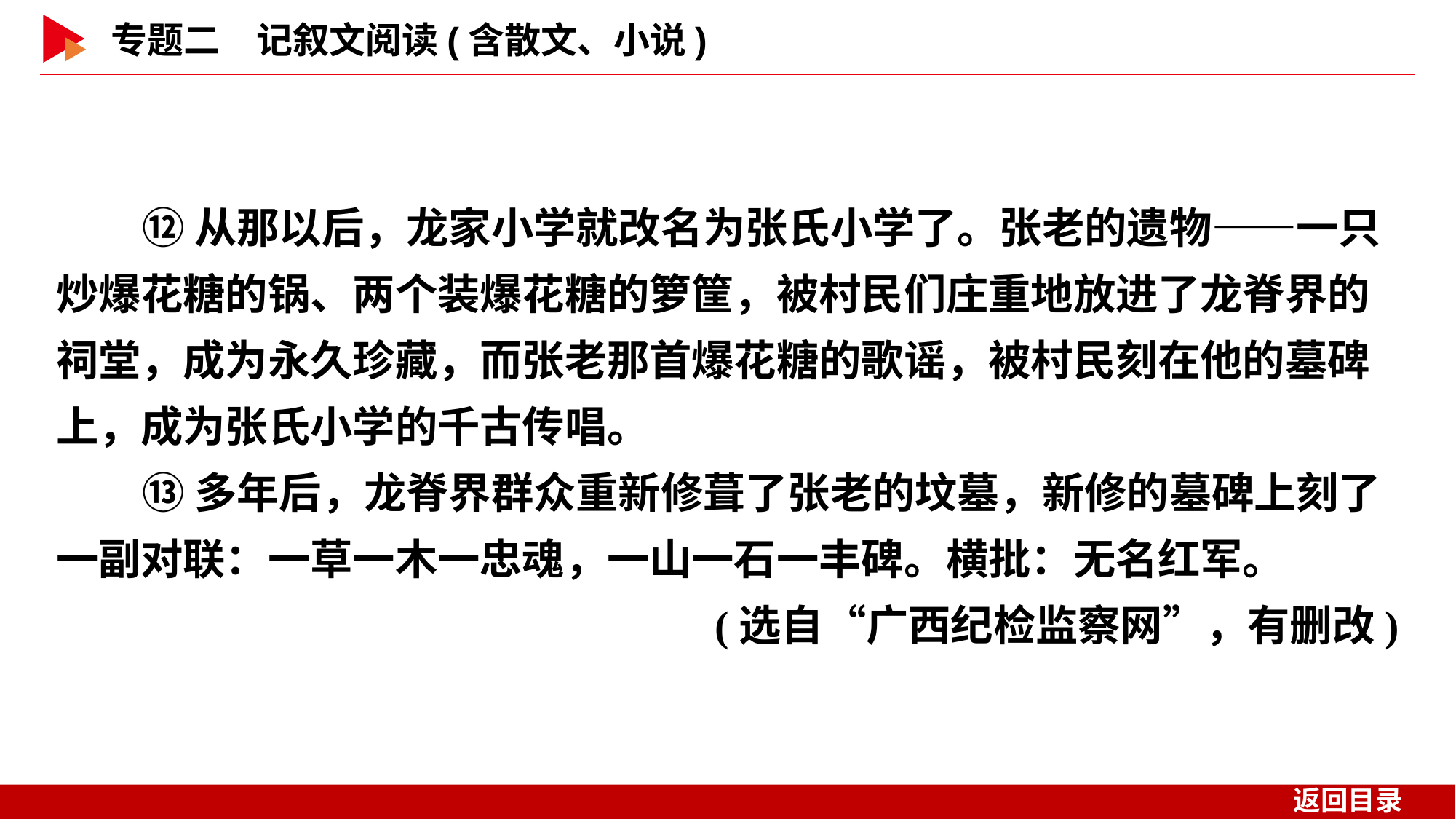

⑫从那以后，龙家小学就改名为张氏小学了。张老的遗物——一只炒爆花糖的锅、两个装爆花糖的箩筐，被村民们庄重地放进了龙脊界的祠堂，成为永久珍藏，而张老那首爆花糖的歌谣，被村民刻在他的墓碑上，成为张氏小学的千古传唱。
⑬多年后，龙脊界群众重新修葺了张老的坟墓，新修的墓碑上刻了一副对联：一草一木一忠魂，一山一石一丰碑。横批：无名红军。
(选自“广西纪检监察网”，有删改)